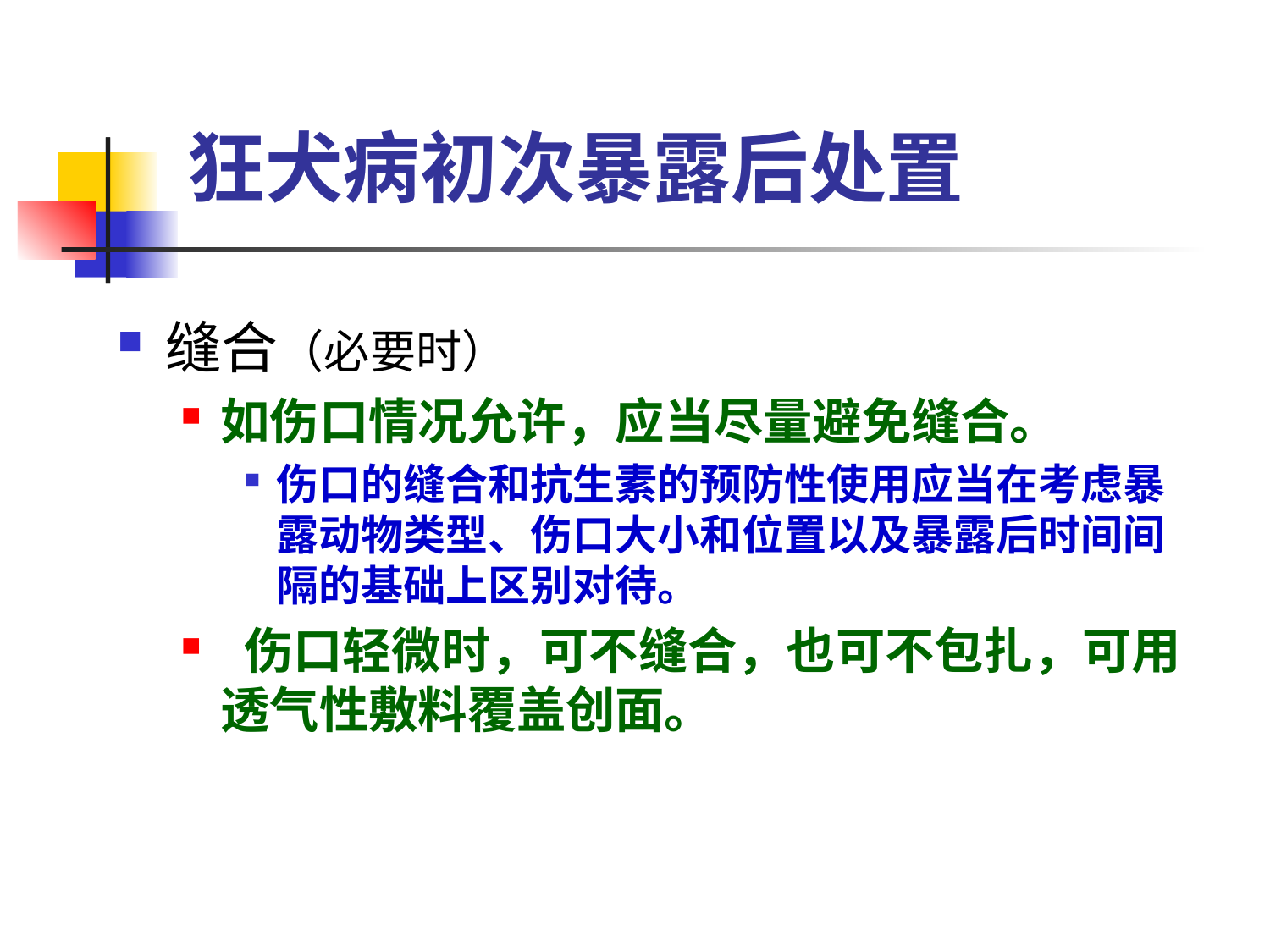

# 狂犬病初次暴露后处置
缝合（必要时）
如伤口情况允许，应当尽量避免缝合。
伤口的缝合和抗生素的预防性使用应当在考虑暴露动物类型、伤口大小和位置以及暴露后时间间隔的基础上区别对待。
 伤口轻微时，可不缝合，也可不包扎，可用透气性敷料覆盖创面。